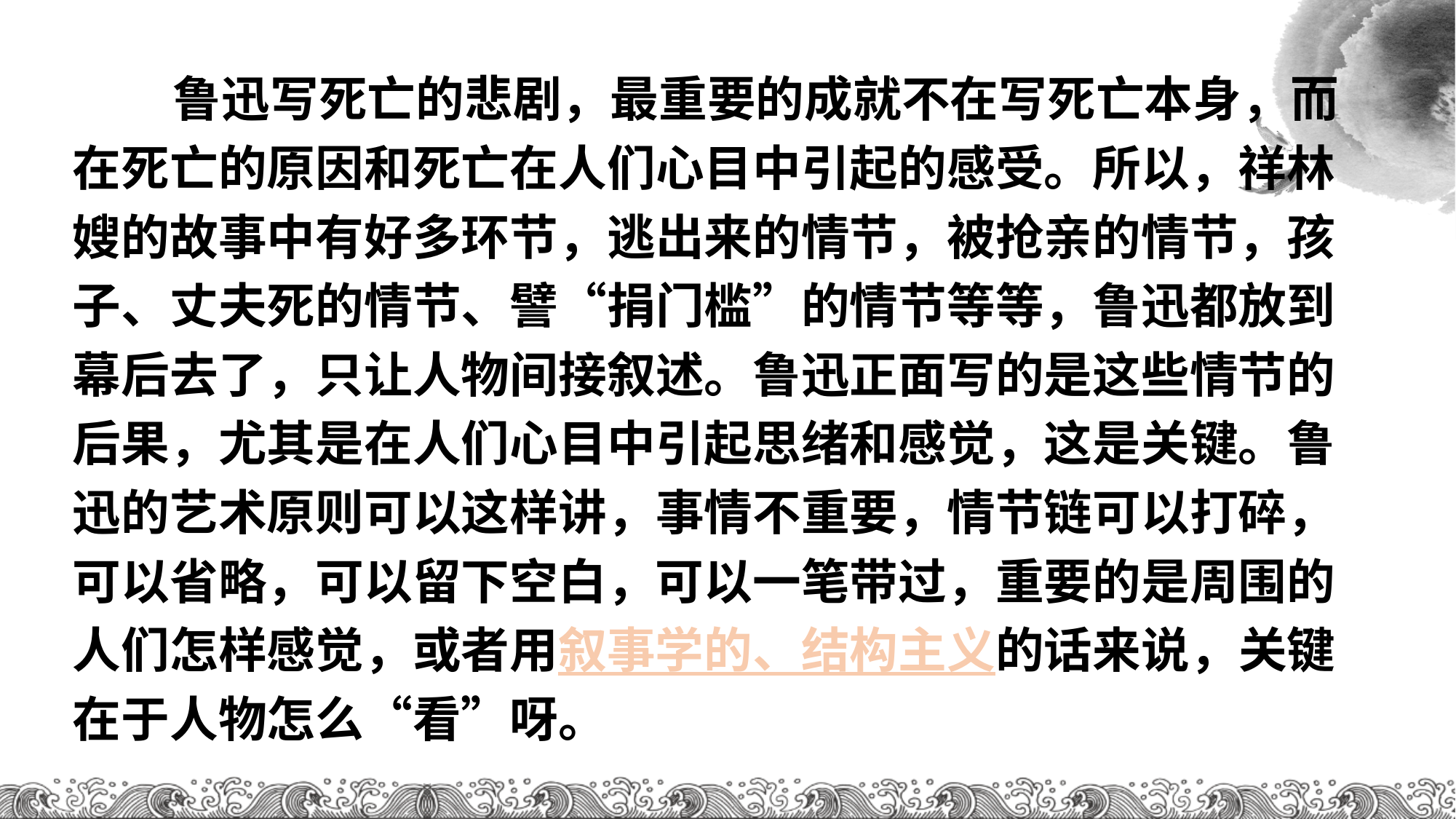

鲁迅写死亡的悲剧，最重要的成就不在写死亡本身，而在死亡的原因和死亡在人们心目中引起的感受。所以，祥林嫂的故事中有好多环节，逃出来的情节，被抢亲的情节，孩子、丈夫死的情节、譬“捐门槛”的情节等等，鲁迅都放到幕后去了，只让人物间接叙述。鲁迅正面写的是这些情节的后果，尤其是在人们心目中引起思绪和感觉，这是关键。鲁迅的艺术原则可以这样讲，事情不重要，情节链可以打碎，可以省略，可以留下空白，可以一笔带过，重要的是周围的人们怎样感觉，或者用叙事学的、结构主义的话来说，关键在于人物怎么“看”呀。